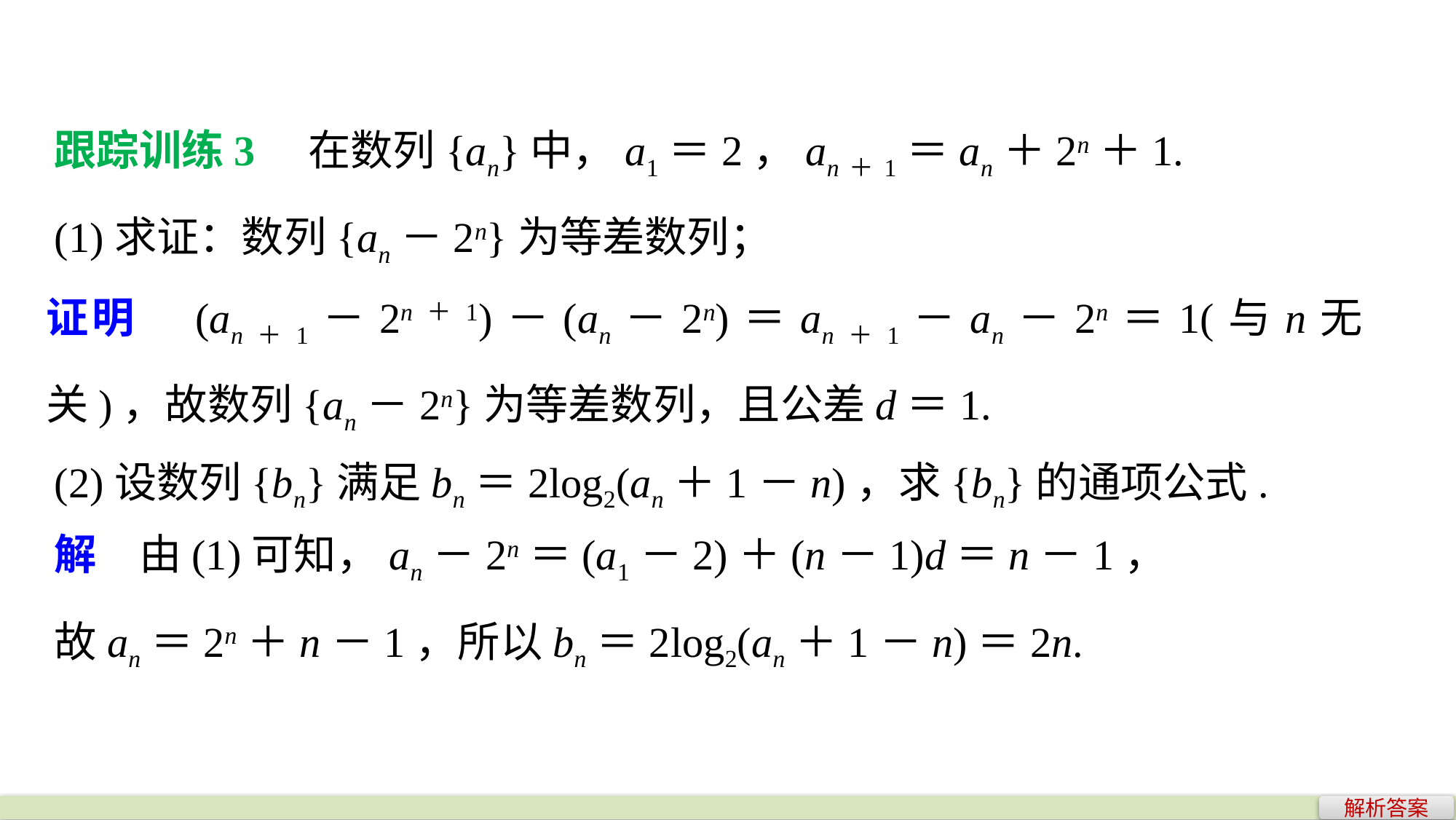

跟踪训练3　在数列{an}中，a1＝2，an＋1＝an＋2n＋1.
(1)求证：数列{an－2n}为等差数列；
证明　(an＋1－2n＋1)－(an－2n)＝an＋1－an－2n＝1(与n无关)，故数列{an－2n}为等差数列，且公差d＝1.
(2)设数列{bn}满足bn＝2log2(an＋1－n)，求{bn}的通项公式.
解　由(1)可知，an－2n＝(a1－2)＋(n－1)d＝n－1，
故an＝2n＋n－1，所以bn＝2log2(an＋1－n)＝2n.
解析答案